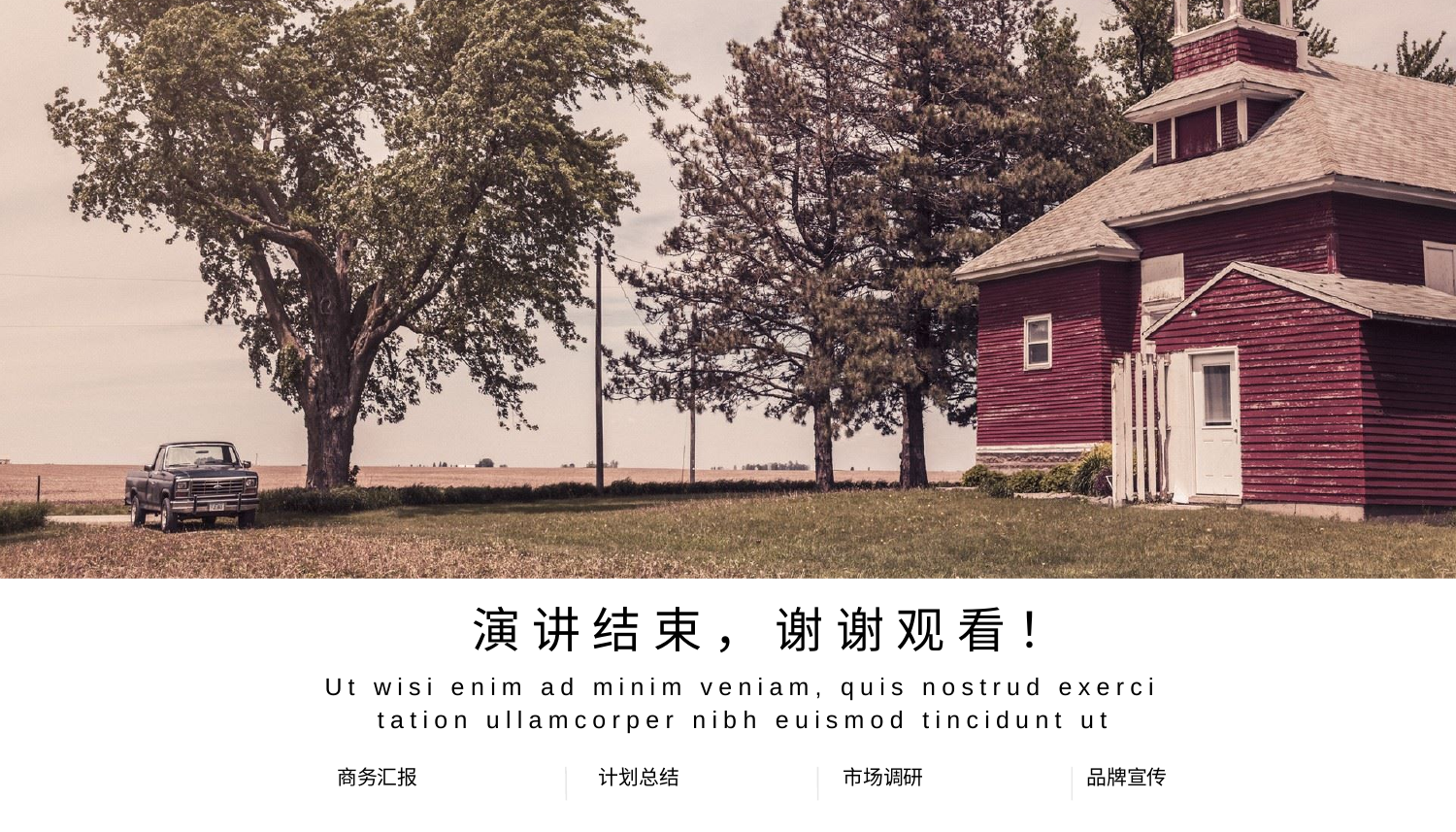

演讲结束，谢谢观看！
Ut wisi enim ad minim veniam, quis nostrud exerci tation ullamcorper nibh euismod tincidunt ut
商务汇报
计划总结
市场调研
品牌宣传